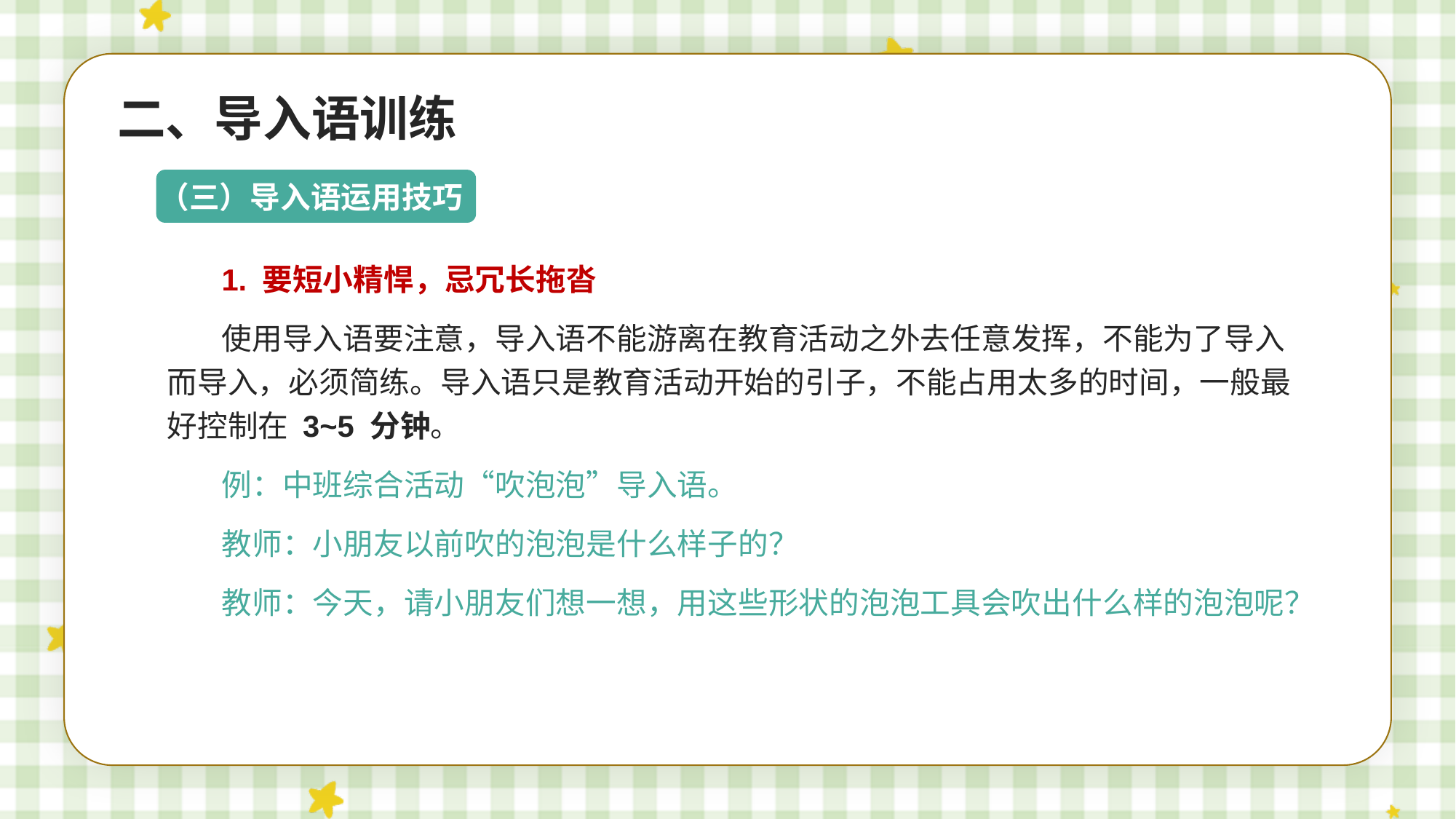

二、导入语训练
（三）导入语运用技巧
1. 要短小精悍，忌冗长拖沓
使用导入语要注意，导入语不能游离在教育活动之外去任意发挥，不能为了导入而导入，必须简练。导入语只是教育活动开始的引子，不能占用太多的时间，一般最好控制在 3~5 分钟。
例：中班综合活动“吹泡泡”导入语。
教师：小朋友以前吹的泡泡是什么样子的？
教师：今天，请小朋友们想一想，用这些形状的泡泡工具会吹出什么样的泡泡呢？